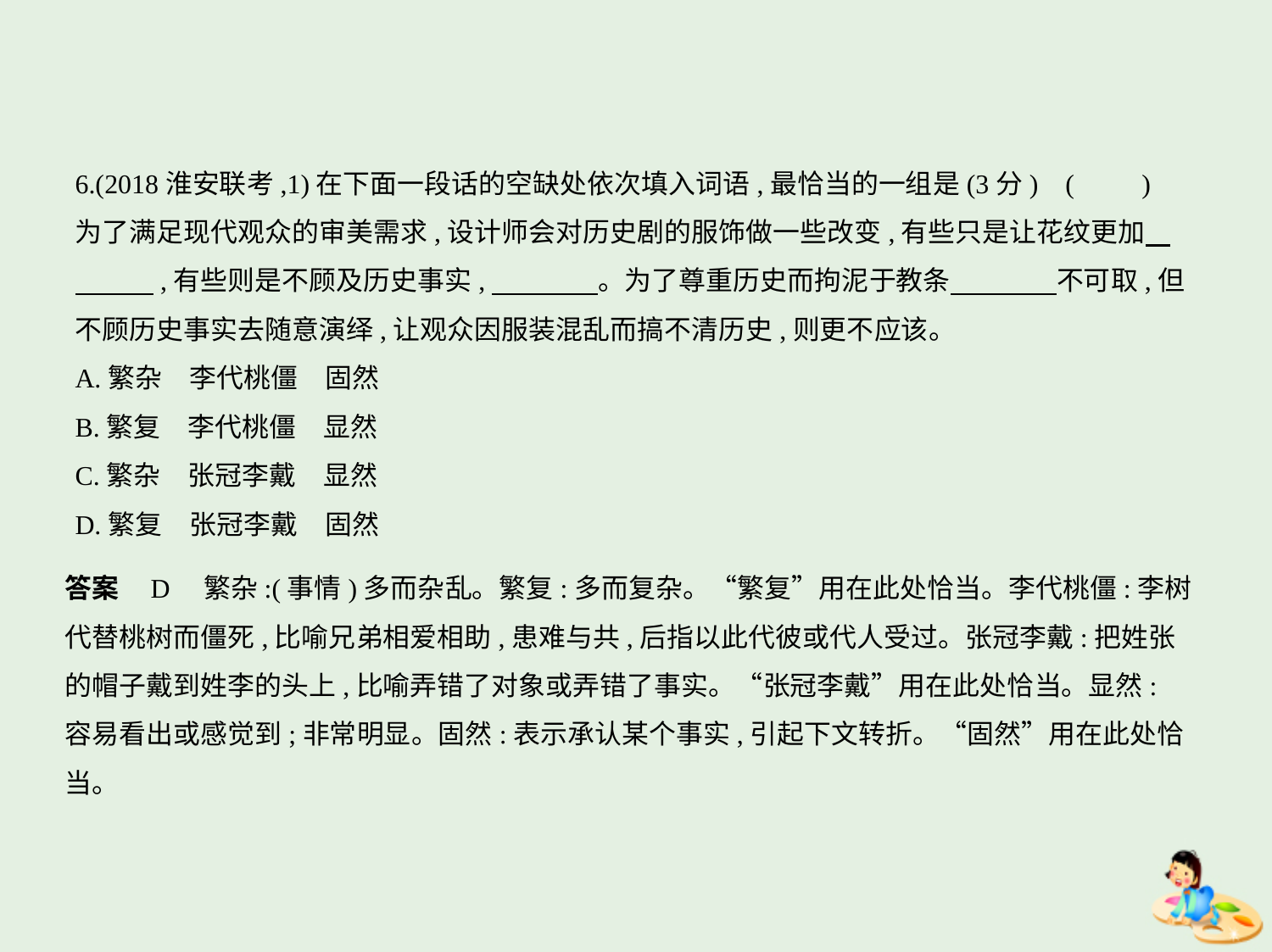

6.(2018淮安联考,1)在下面一段话的空缺处依次填入词语,最恰当的一组是(3分) (　　)
为了满足现代观众的审美需求,设计师会对历史剧的服饰做一些改变,有些只是让花纹更加    
　　    ,有些则是不顾及历史事实,　　　    。为了尊重历史而拘泥于教条　　　    不可取,但
不顾历史事实去随意演绎,让观众因服装混乱而搞不清历史,则更不应该。
A.繁杂　李代桃僵　固然
B.繁复　李代桃僵　显然
C.繁杂　张冠李戴　显然
D.繁复　张冠李戴　固然
答案    D　繁杂:(事情)多而杂乱。繁复:多而复杂。“繁复”用在此处恰当。李代桃僵:李树
代替桃树而僵死,比喻兄弟相爱相助,患难与共,后指以此代彼或代人受过。张冠李戴:把姓张
的帽子戴到姓李的头上,比喻弄错了对象或弄错了事实。“张冠李戴”用在此处恰当。显然:
容易看出或感觉到;非常明显。固然:表示承认某个事实,引起下文转折。“固然”用在此处恰
当。